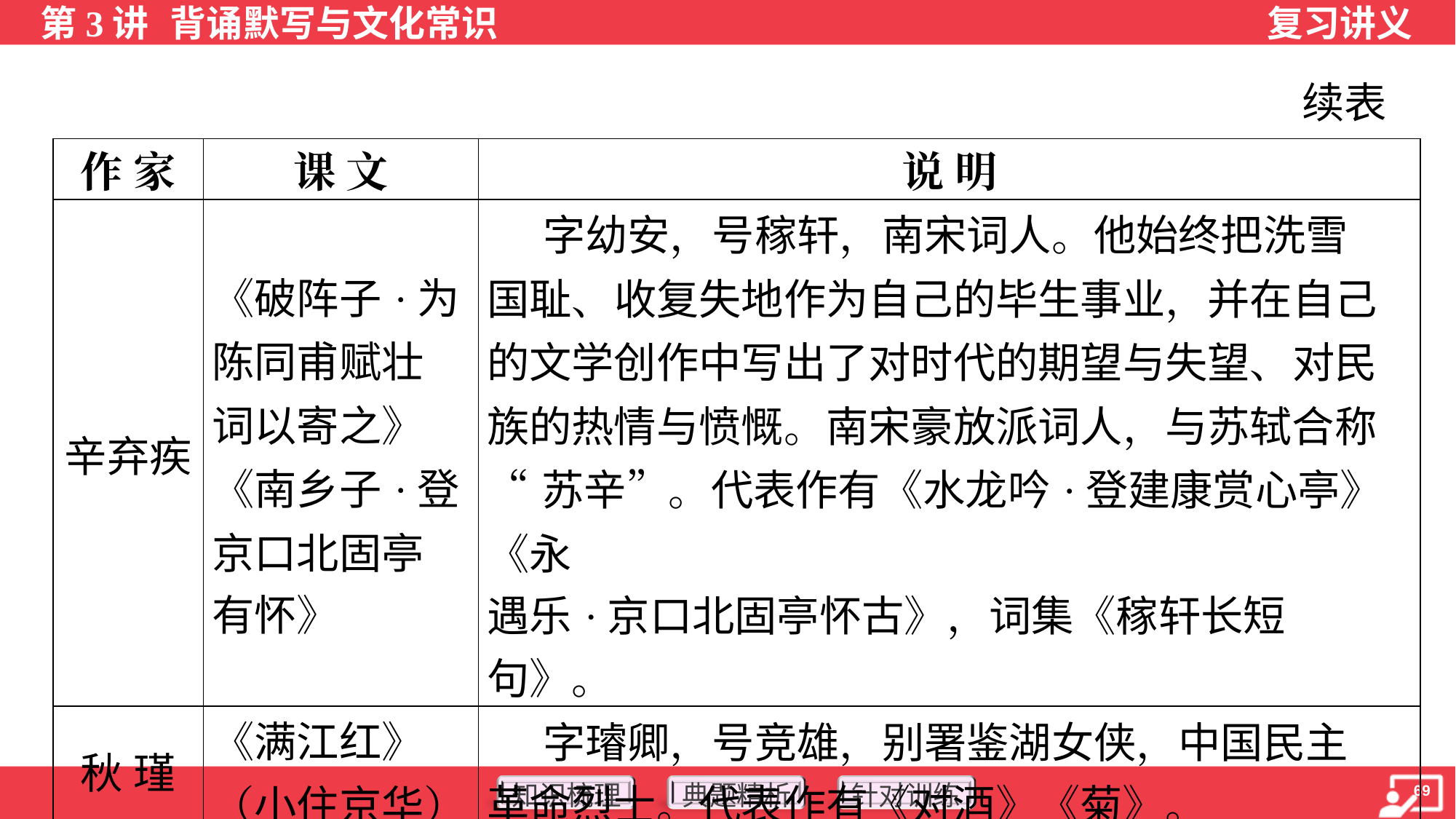

续表
| 作 家 | 课 文 | 说 明 |
| --- | --- | --- |
| 辛弃疾 | 《破阵子·为 陈同甫赋壮 词以寄之》 《南乡子·登 京口北固亭 有怀》 | 字幼安，号稼轩，南宋词人。他始终把洗雪 国耻、收复失地作为自己的毕生事业，并在自己 的文学创作中写出了对时代的期望与失望、对民 族的热情与愤慨。南宋豪放派词人，与苏轼合称 “苏辛”。代表作有《水龙吟·登建康赏心亭》《永 遇乐·京口北固亭怀古》，词集《稼轩长短句》。 |
| 秋 瑾 | 《满江红》 （小住京华） | 字璿卿，号竞雄，别署鉴湖女侠，中国民主 革命烈士。代表作有《对酒》《菊》。 |